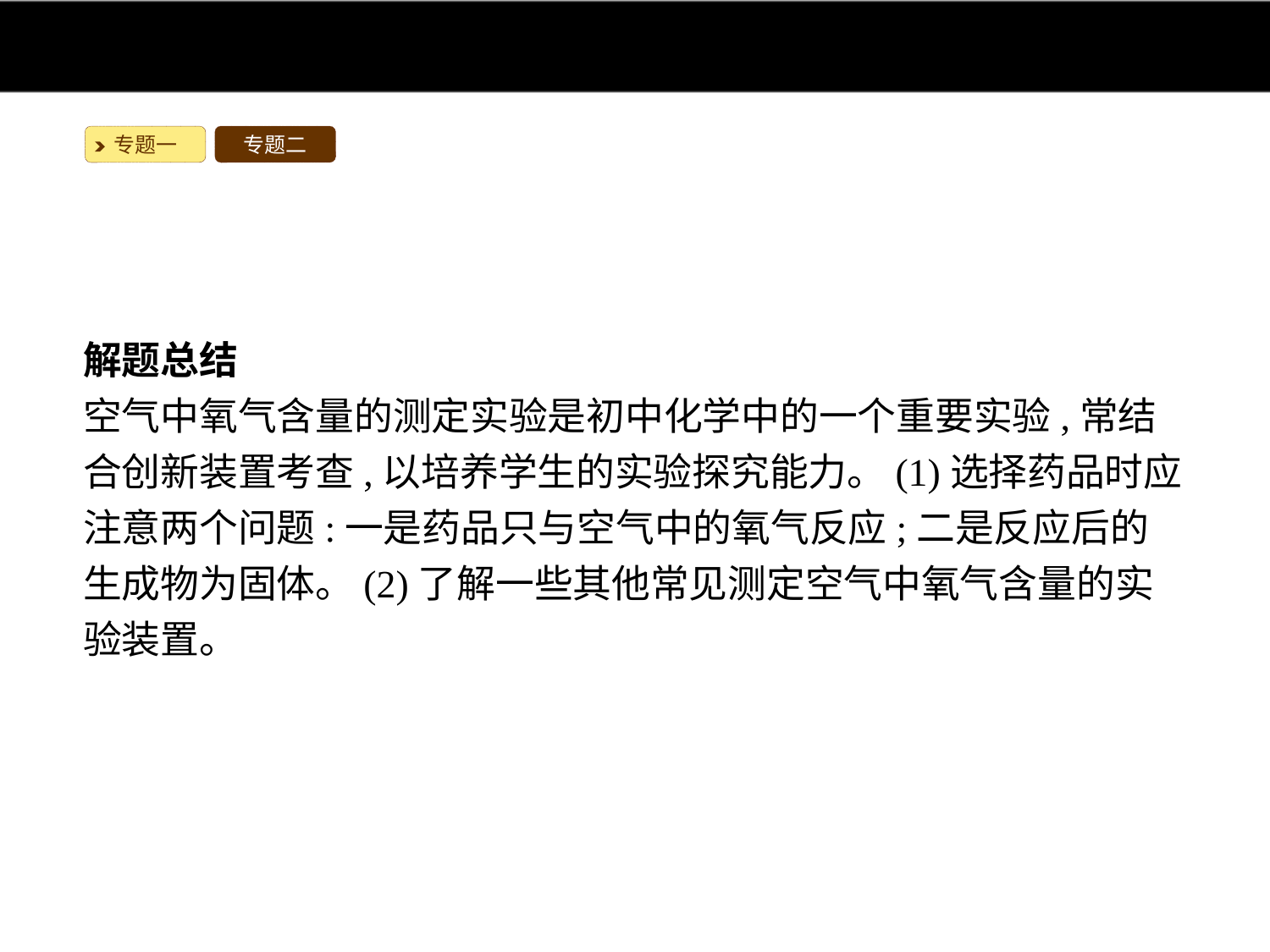

专题一
专题二

解题总结
空气中氧气含量的测定实验是初中化学中的一个重要实验,常结合创新装置考查,以培养学生的实验探究能力。(1)选择药品时应注意两个问题:一是药品只与空气中的氧气反应;二是反应后的生成物为固体。(2)了解一些其他常见测定空气中氧气含量的实验装置。